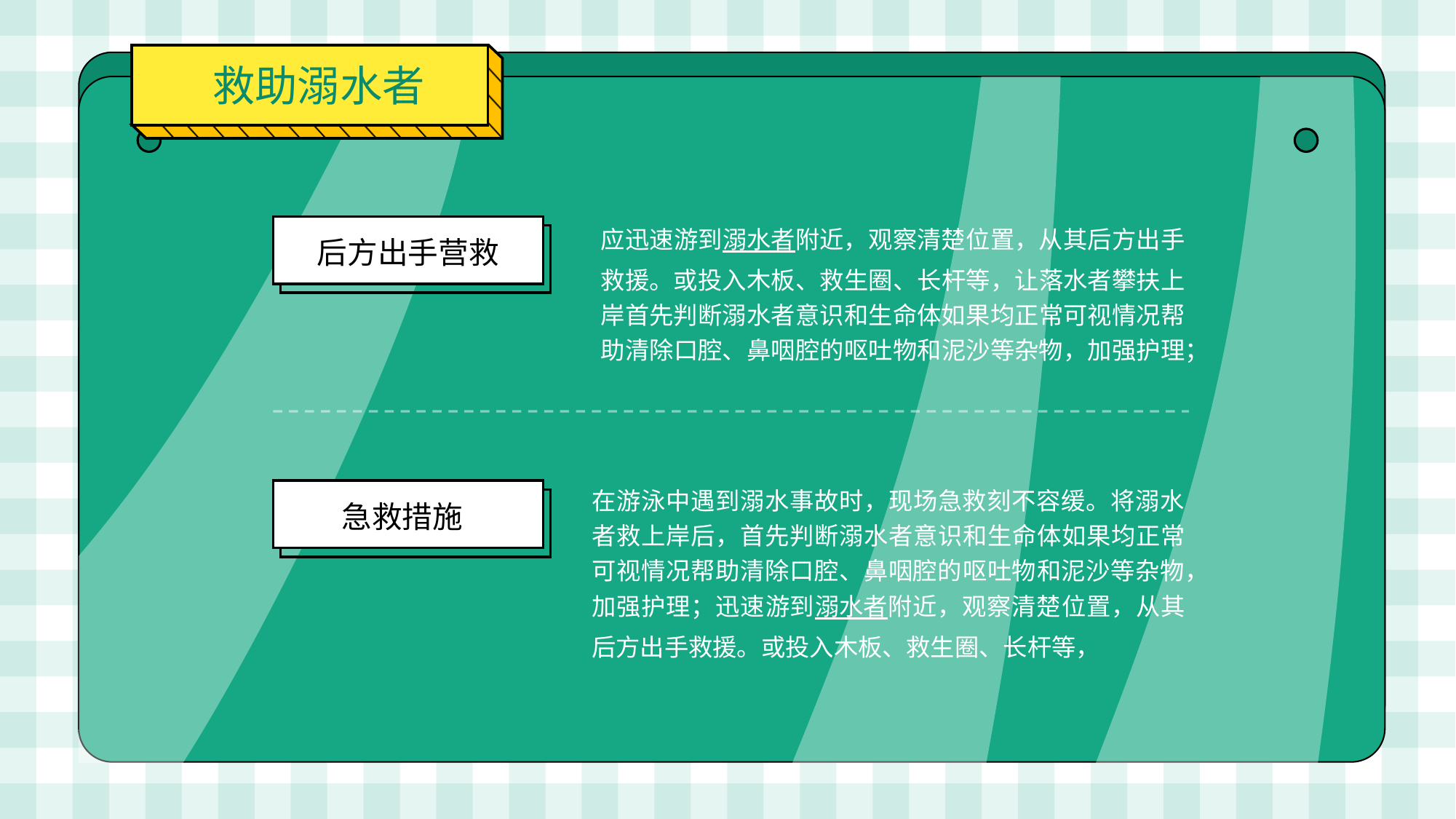

救助溺水者
应迅速游到溺水者附近，观察清楚位置，从其后方出手救援。或投入木板、救生圈、长杆等，让落水者攀扶上岸首先判断溺水者意识和生命体如果均正常可视情况帮助清除口腔、鼻咽腔的呕吐物和泥沙等杂物，加强护理；

后方出手营救
在游泳中遇到溺水事故时，现场急救刻不容缓。将溺水者救上岸后，首先判断溺水者意识和生命体如果均正常可视情况帮助清除口腔、鼻咽腔的呕吐物和泥沙等杂物，加强护理；迅速游到溺水者附近，观察清楚位置，从其后方出手救援。或投入木板、救生圈、长杆等，

急救措施